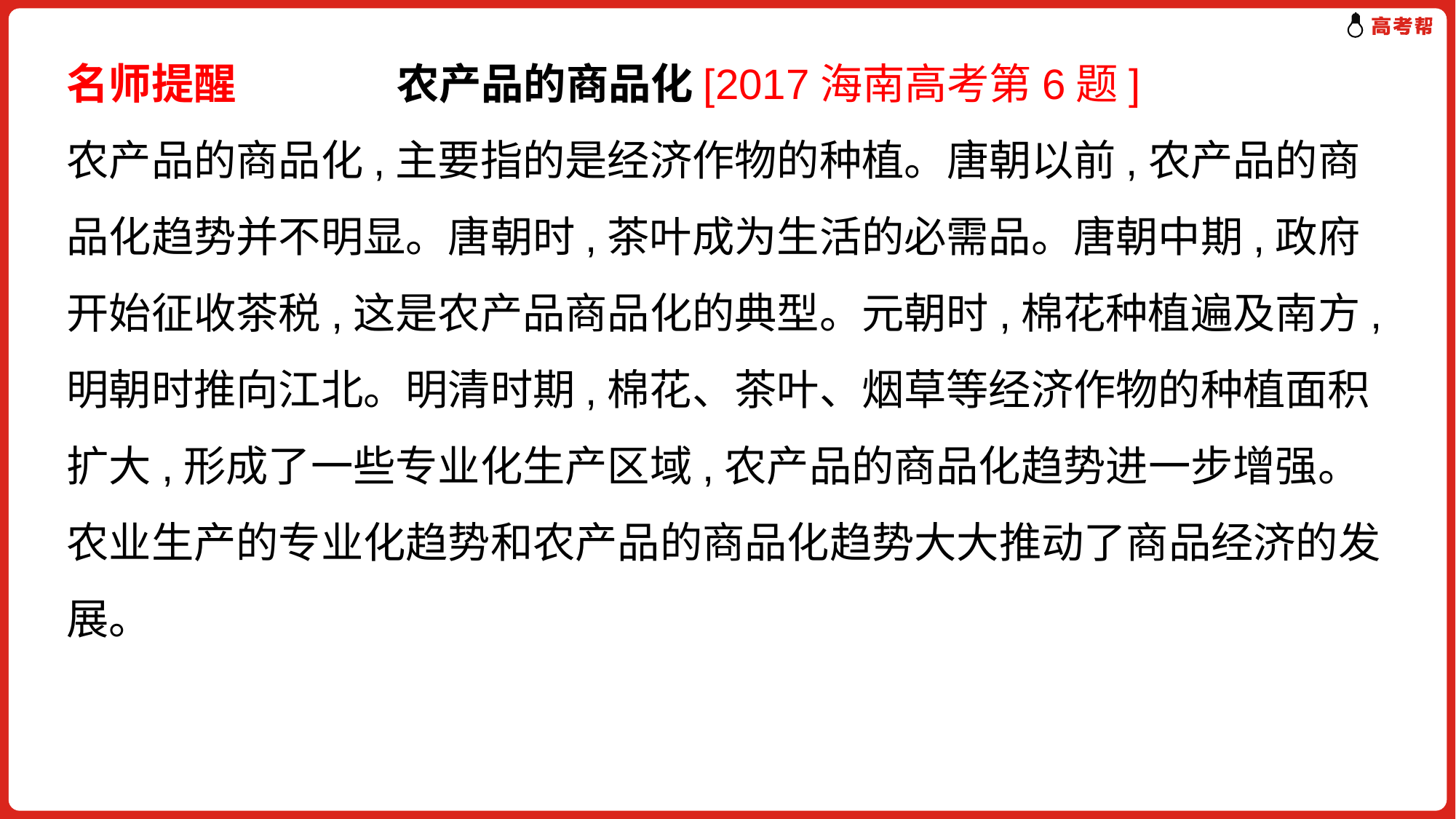

名师提醒　　        农产品的商品化[2017海南高考第6题]
农产品的商品化,主要指的是经济作物的种植。唐朝以前,农产品的商品化趋势并不明显。唐朝时,茶叶成为生活的必需品。唐朝中期,政府开始征收茶税,这是农产品商品化的典型。元朝时,棉花种植遍及南方,明朝时推向江北。明清时期,棉花、茶叶、烟草等经济作物的种植面积扩大,形成了一些专业化生产区域,农产品的商品化趋势进一步增强。农业生产的专业化趋势和农产品的商品化趋势大大推动了商品经济的发展。